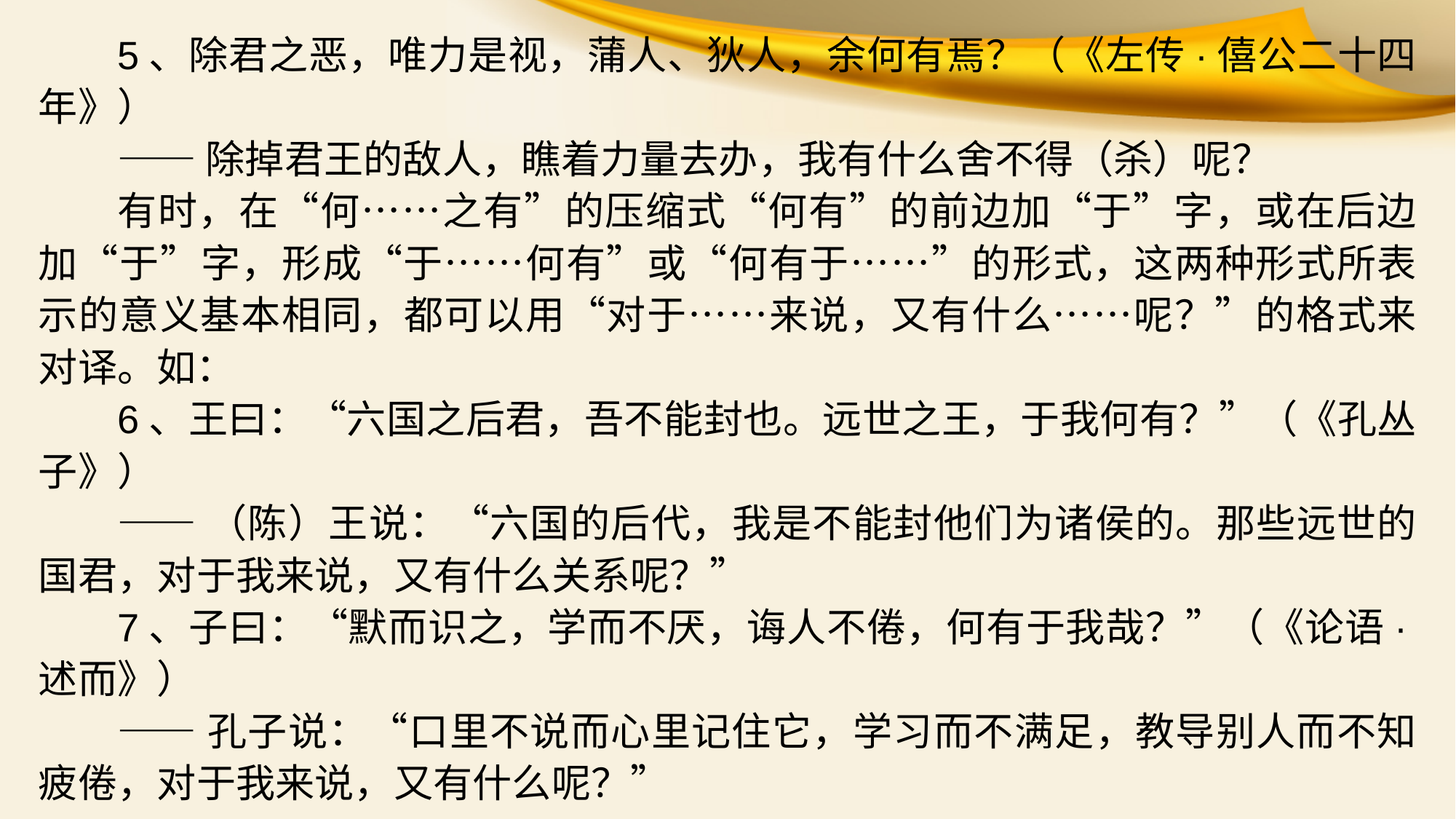

5、除君之恶，唯力是视，蒲人、狄人，余何有焉？（《左传·僖公二十四年》）
——除掉君王的敌人，瞧着力量去办，我有什么舍不得（杀）呢？
有时，在“何……之有”的压缩式“何有”的前边加“于”字，或在后边加“于”字，形成“于……何有”或“何有于……”的形式，这两种形式所表示的意义基本相同，都可以用“对于……来说，又有什么……呢？”的格式来对译。如：
6、王曰：“六国之后君，吾不能封也。远世之王，于我何有？”（《孔丛子》）
——（陈）王说：“六国的后代，我是不能封他们为诸侯的。那些远世的国君，对于我来说，又有什么关系呢？”
7、子曰：“默而识之，学而不厌，诲人不倦，何有于我哉？”（《论语·述而》）
——孔子说：“口里不说而心里记住它，学习而不满足，教导别人而不知疲倦，对于我来说，又有什么呢？”